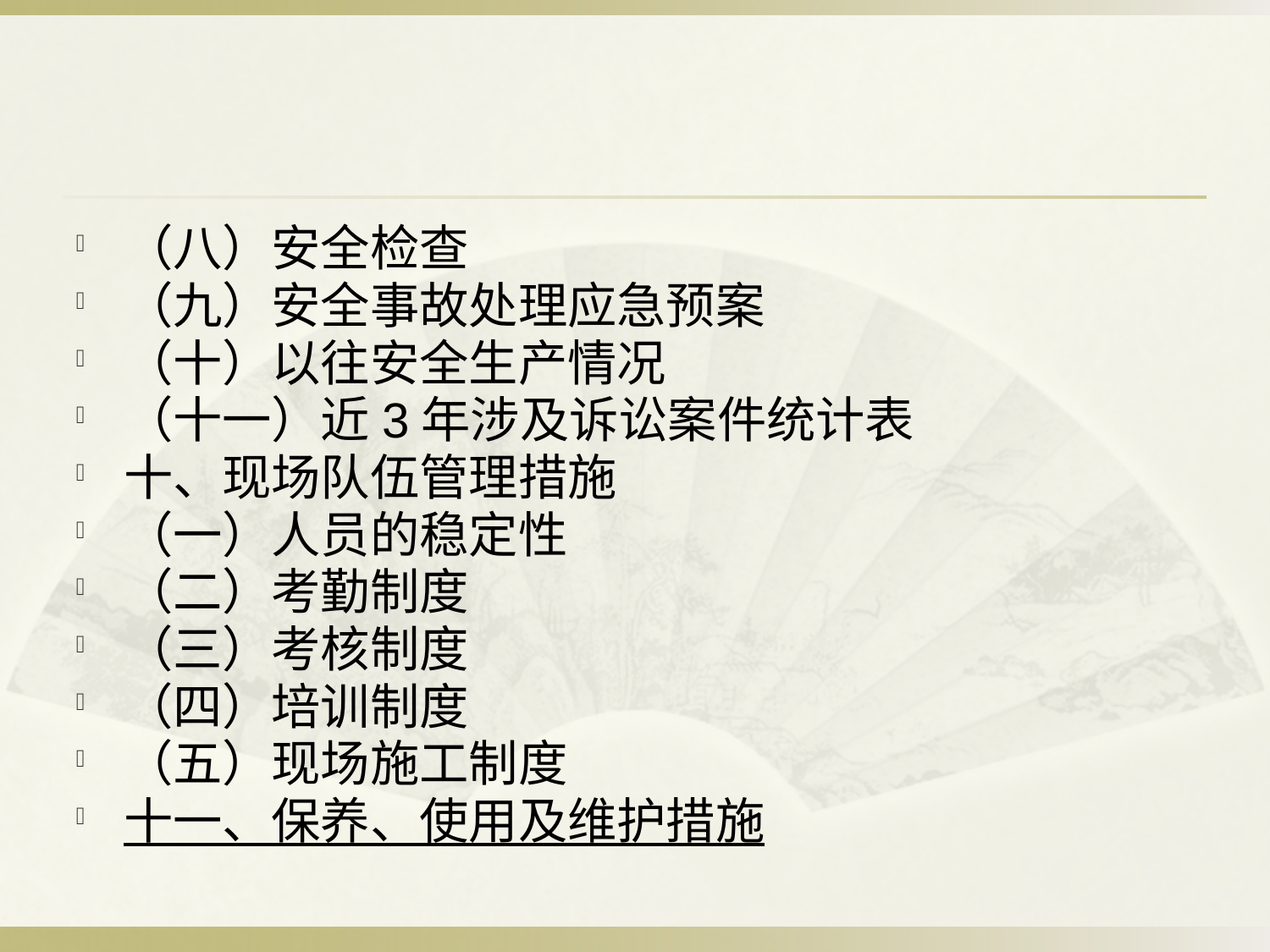

#
（八）安全检查
（九）安全事故处理应急预案
（十）以往安全生产情况
（十一）近3年涉及诉讼案件统计表
十、现场队伍管理措施
（一）人员的稳定性
（二）考勤制度
（三）考核制度
（四）培训制度
（五）现场施工制度
十一、保养、使用及维护措施